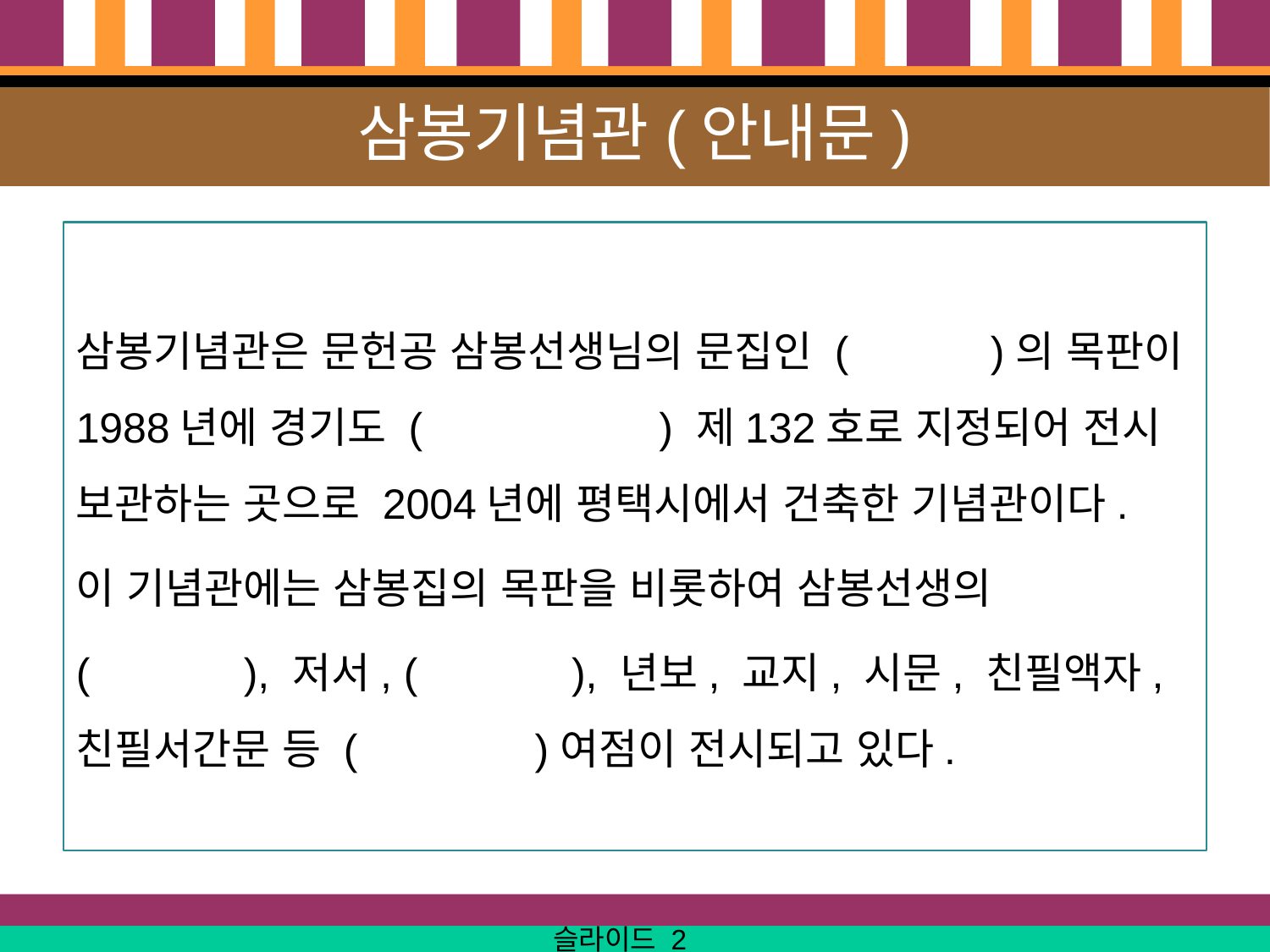

# 삼봉기념관(안내문)
삼봉기념관은 문헌공 삼봉선생님의 문집인 (            )의 목판이 1988년에 경기도 (                    ) 제132호로 지정되어 전시 보관하는 곳으로 2004년에 평택시에서 건축한 기념관이다.
이 기념관에는 삼봉집의 목판을 비롯하여 삼봉선생의
(             ), 저서, (             ), 년보, 교지, 시문, 친필액자, 친필서간문 등 (               )여점이 전시되고 있다.
슬라이드 2